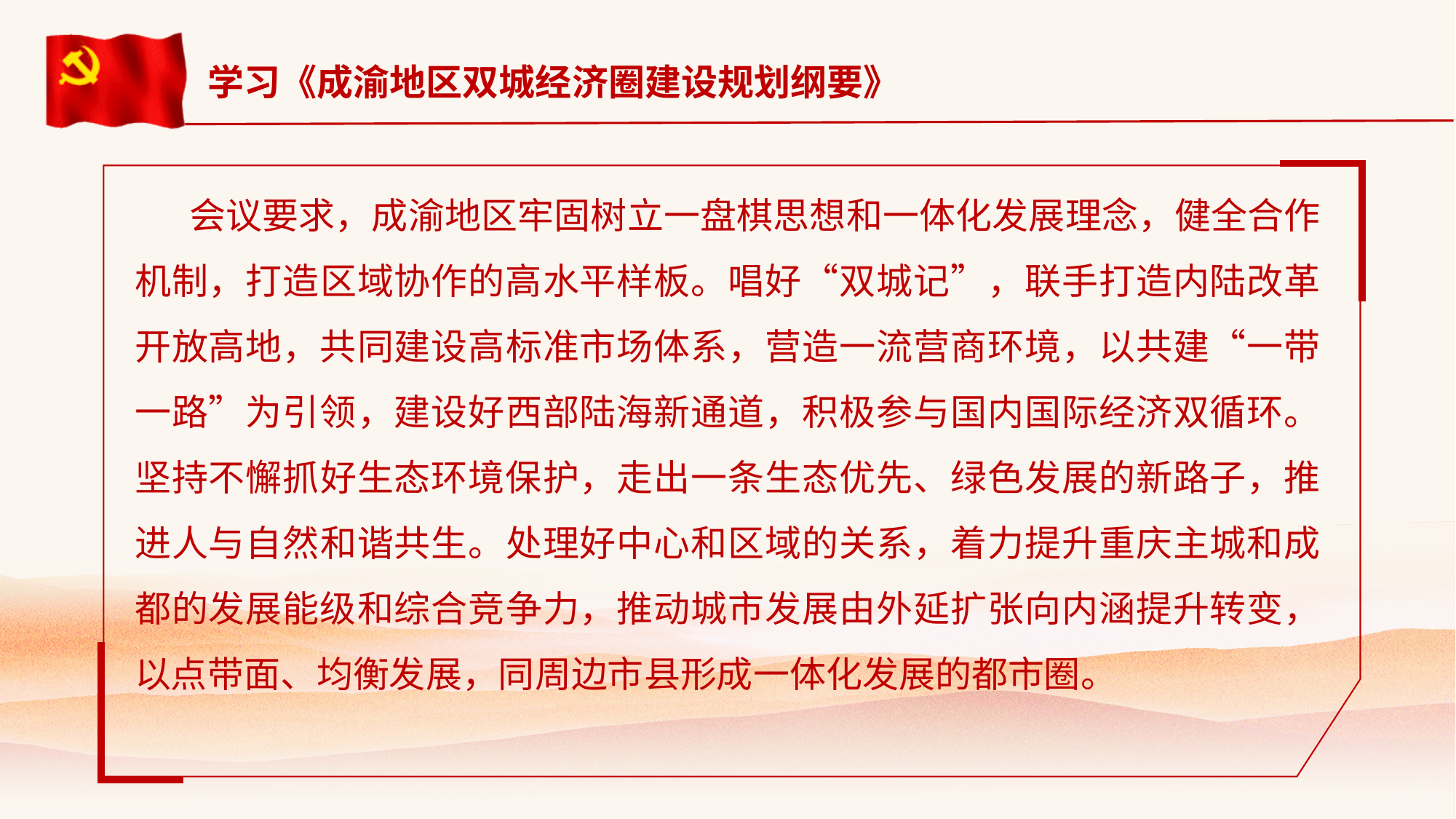

# 学习《成渝地区双城经济圈建设规划纲要》

会议要求，成渝地区牢固树立一盘棋思想和一体化发展理念，健全合作机制，打造区域协作的高水平样板。唱好“双城记”，联手打造内陆改革开放高地，共同建设高标准市场体系，营造一流营商环境，以共建“一带一路”为引领，建设好西部陆海新通道，积极参与国内国际经济双循环。坚持不懈抓好生态环境保护，走出一条生态优先、绿色发展的新路子，推进人与自然和谐共生。处理好中心和区域的关系，着力提升重庆主城和成都的发展能级和综合竞争力，推动城市发展由外延扩张向内涵提升转变，以点带面、均衡发展，同周边市县形成一体化发展的都市圈。